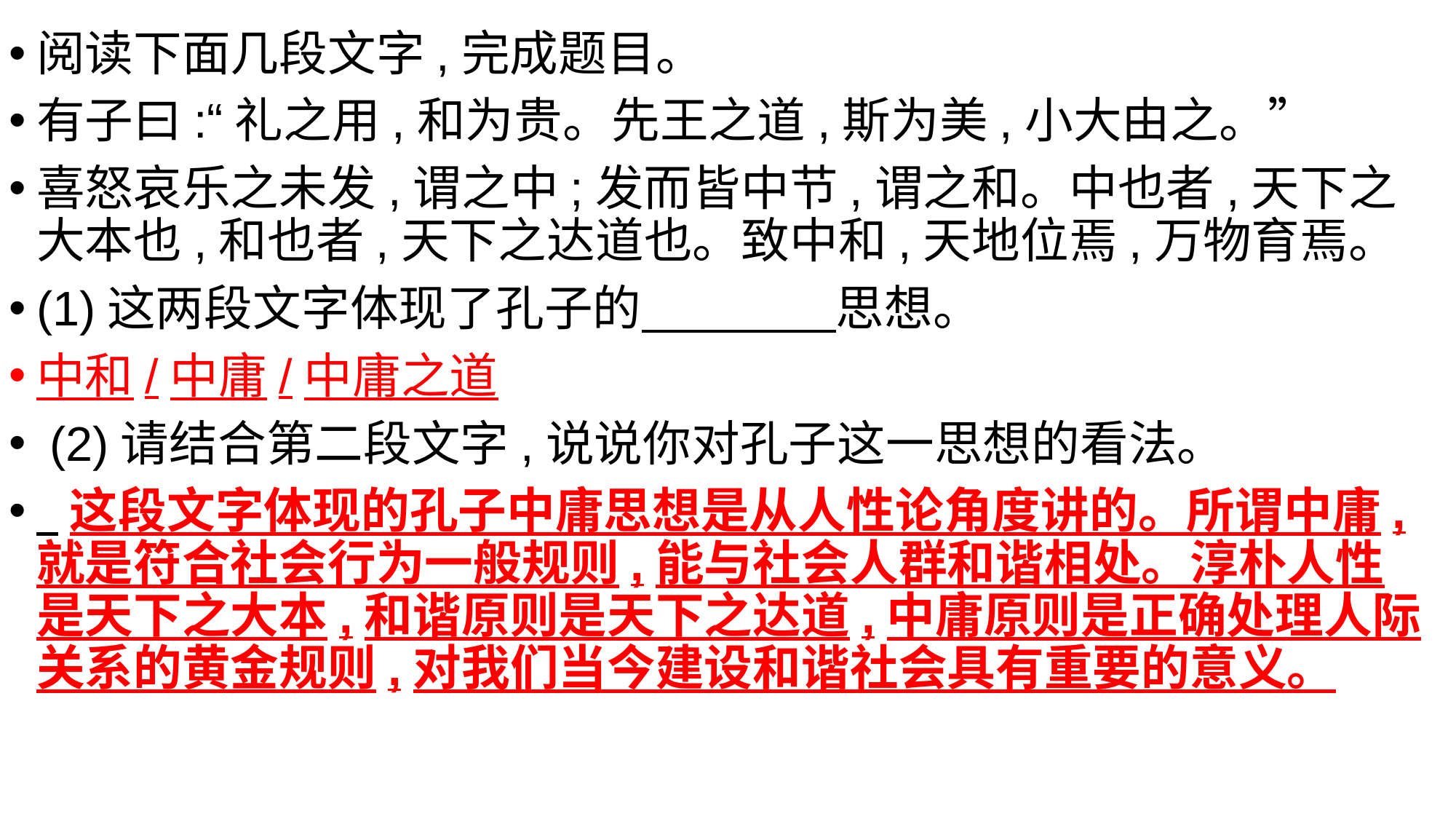

阅读下面几段文字,完成题目。
有子曰:“礼之用,和为贵。先王之道,斯为美,小大由之。”
喜怒哀乐之未发,谓之中;发而皆中节,谓之和。中也者,天下之大本也,和也者,天下之达道也。致中和,天地位焉,万物育焉。
(1)这两段文字体现了孔子的　　　　思想。
中和/中庸/中庸之道
 (2)请结合第二段文字,说说你对孔子这一思想的看法。
  这段文字体现的孔子中庸思想是从人性论角度讲的。所谓中庸,就是符合社会行为一般规则,能与社会人群和谐相处。淳朴人性是天下之大本,和谐原则是天下之达道,中庸原则是正确处理人际关系的黄金规则,对我们当今建设和谐社会具有重要的意义。

#